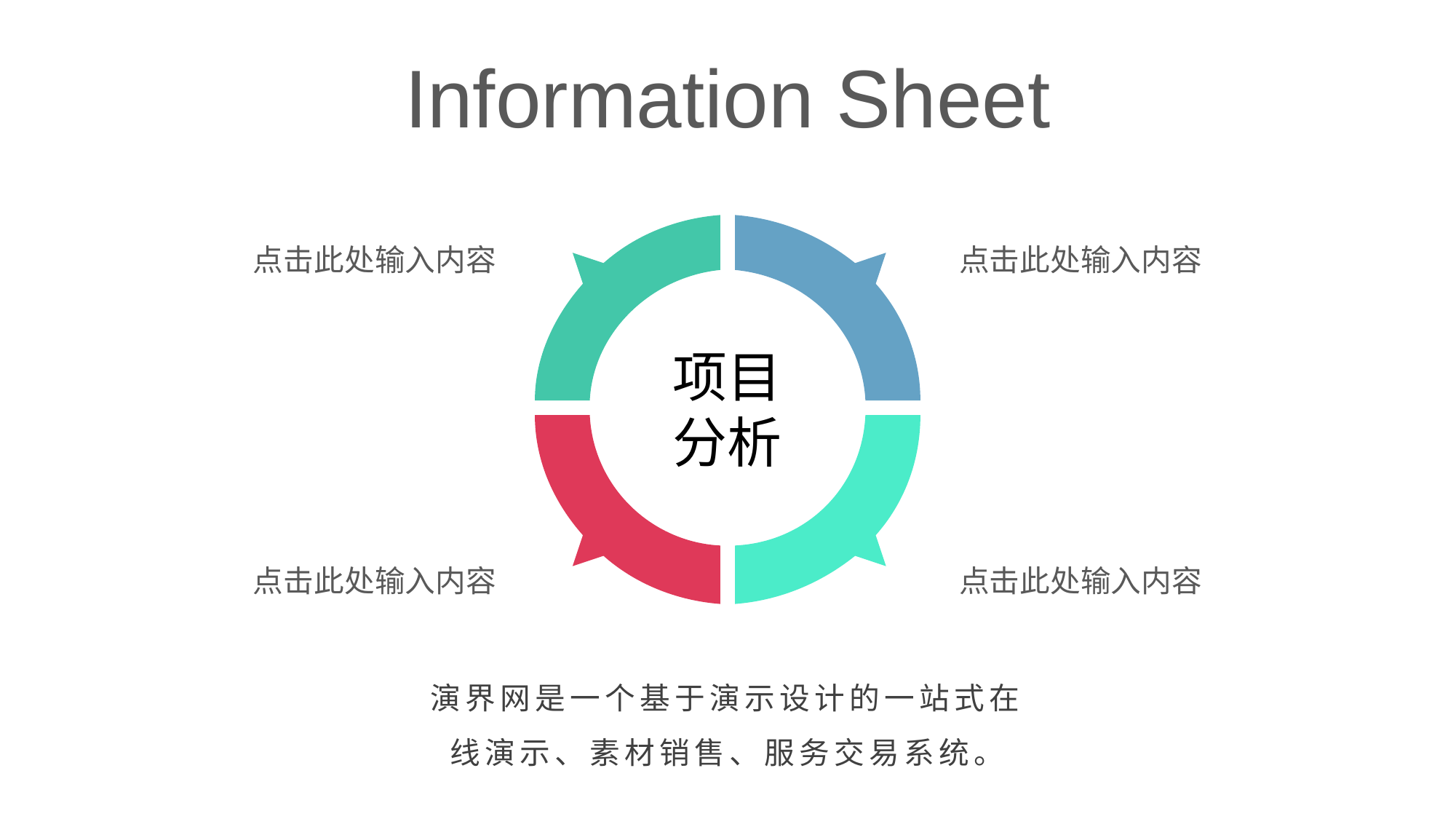

Information Sheet

点击此处输入内容
点击此处输入内容
项目
分析
点击此处输入内容
点击此处输入内容
演界网是一个基于演示设计的一站式在线演示、素材销售、服务交易系统。